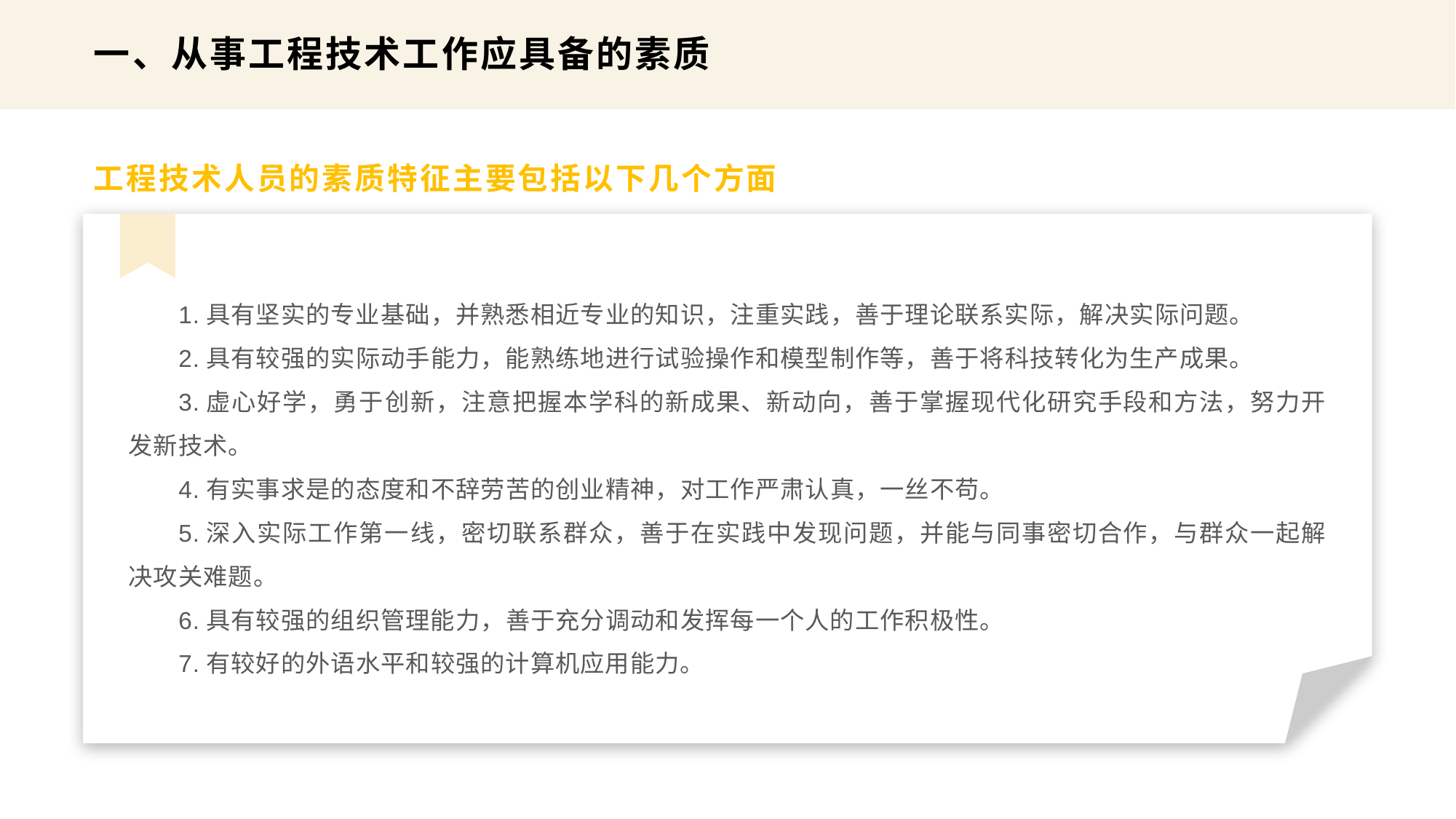

一、从事工程技术工作应具备的素质
工程技术人员的素质特征主要包括以下几个方面

1.具有坚实的专业基础，并熟悉相近专业的知识，注重实践，善于理论联系实际，解决实际问题。
2.具有较强的实际动手能力，能熟练地进行试验操作和模型制作等，善于将科技转化为生产成果。
3.虚心好学，勇于创新，注意把握本学科的新成果、新动向，善于掌握现代化研究手段和方法，努力开发新技术。
4.有实事求是的态度和不辞劳苦的创业精神，对工作严肃认真，一丝不苟。
5.深入实际工作第一线，密切联系群众，善于在实践中发现问题，并能与同事密切合作，与群众一起解决攻关难题。
6.具有较强的组织管理能力，善于充分调动和发挥每一个人的工作积极性。
7.有较好的外语水平和较强的计算机应用能力。